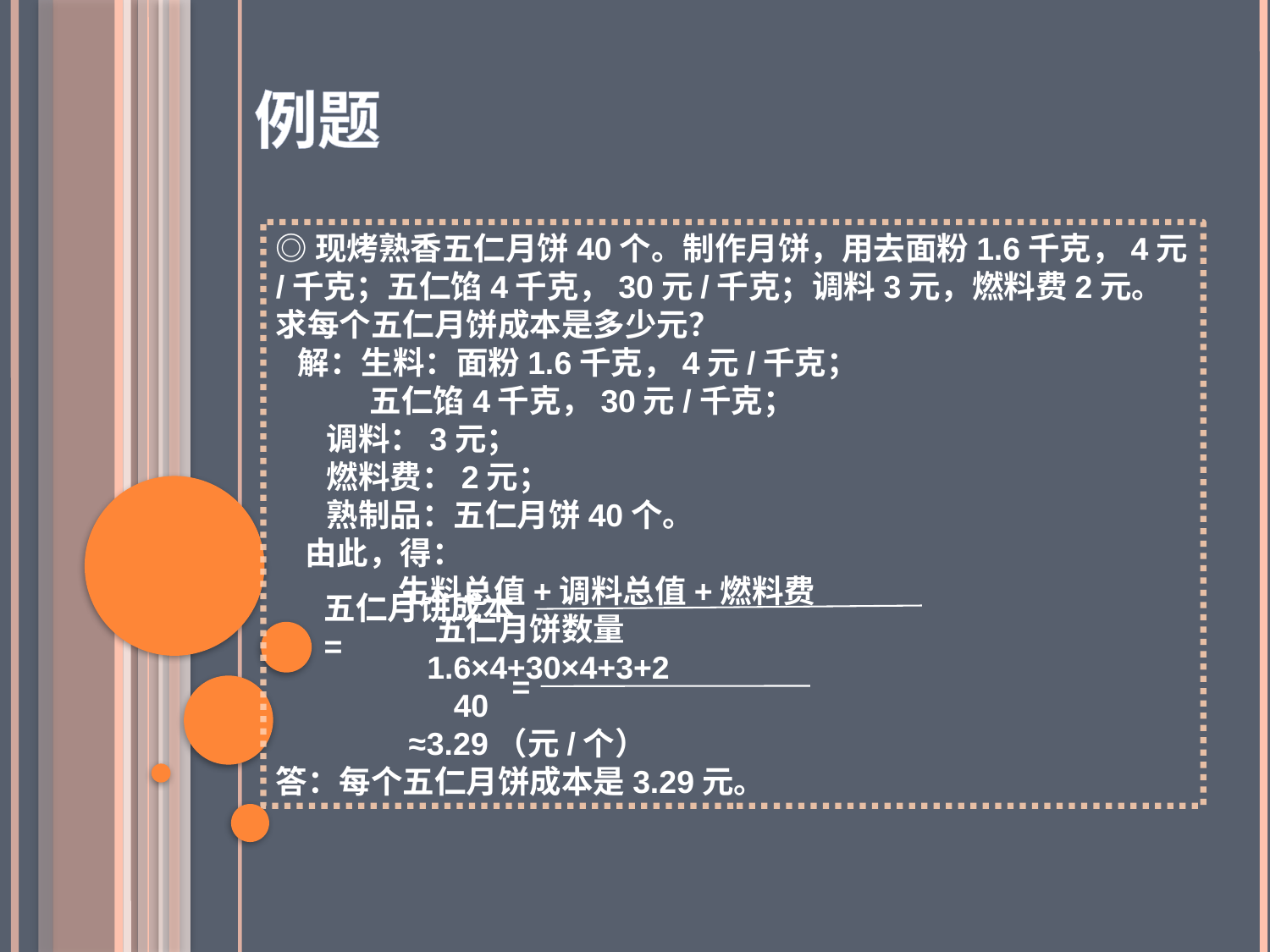

例题
◎现烤熟香五仁月饼40个。制作月饼，用去面粉1.6千克，4元/千克；五仁馅4千克，30元/千克；调料3元，燃料费2元。求每个五仁月饼成本是多少元？
  解：生料：面粉1.6千克，4元/千克；
            五仁馅4千克，30元/千克；
      调料：3元；
      燃料费：2元；
      熟制品：五仁月饼40个。
   由此，得：
                生料总值+调料总值+燃料费
                     五仁月饼数量
                 1.6×4+30×4+3+2
                    40
               ≈3.29（元/个）
答：每个五仁月饼成本是3.29元。
五仁月饼成本=
=